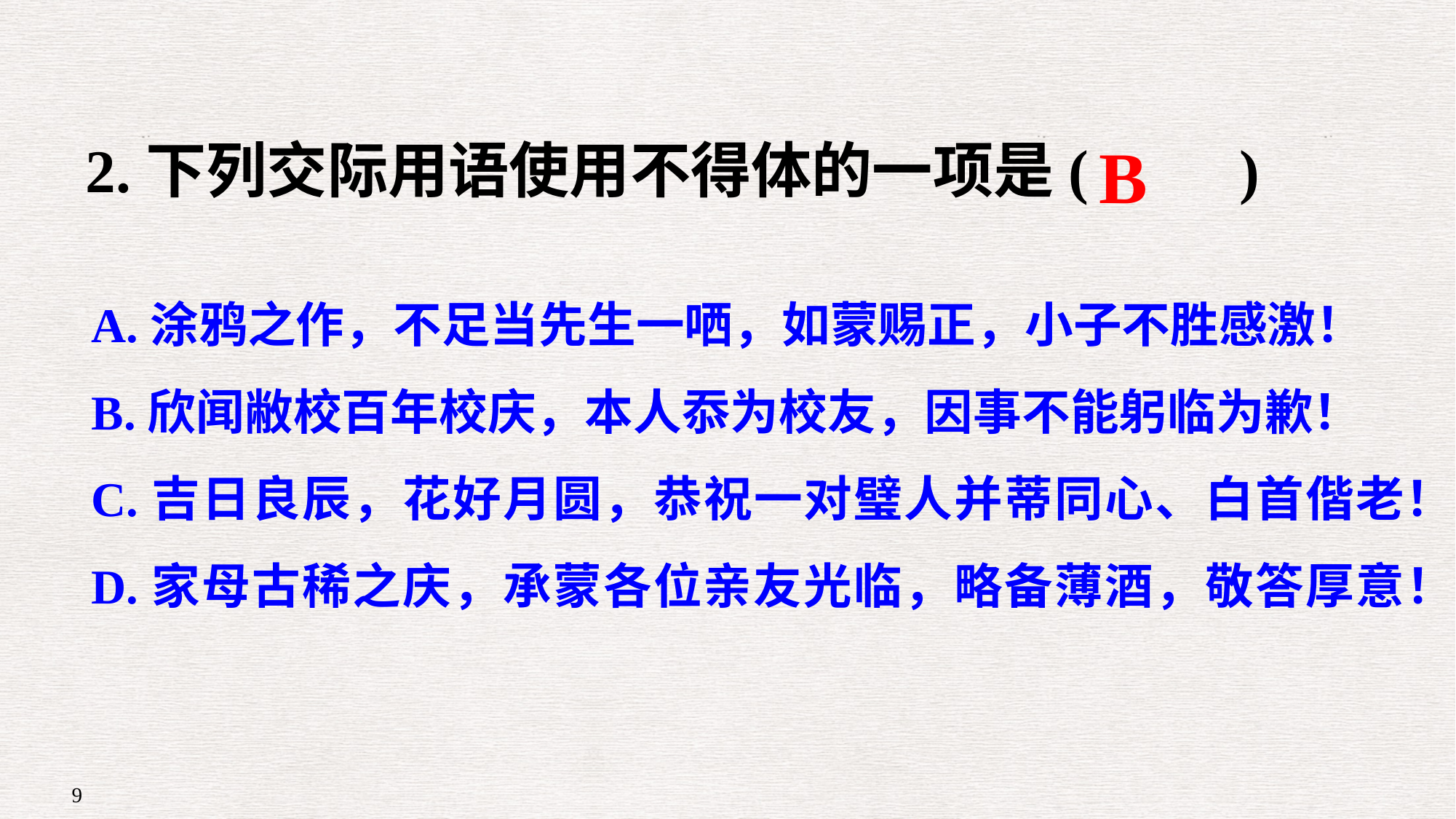

B
2.下列交际用语使用不得体的一项是(　　)
A.涂鸦之作，不足当先生一哂，如蒙赐正，小子不胜感激！
B.欣闻敝校百年校庆，本人忝为校友，因事不能躬临为歉！
C.吉日良辰，花好月圆，恭祝一对璧人并蒂同心、白首偕老！
D.家母古稀之庆，承蒙各位亲友光临，略备薄酒，敬答厚意！